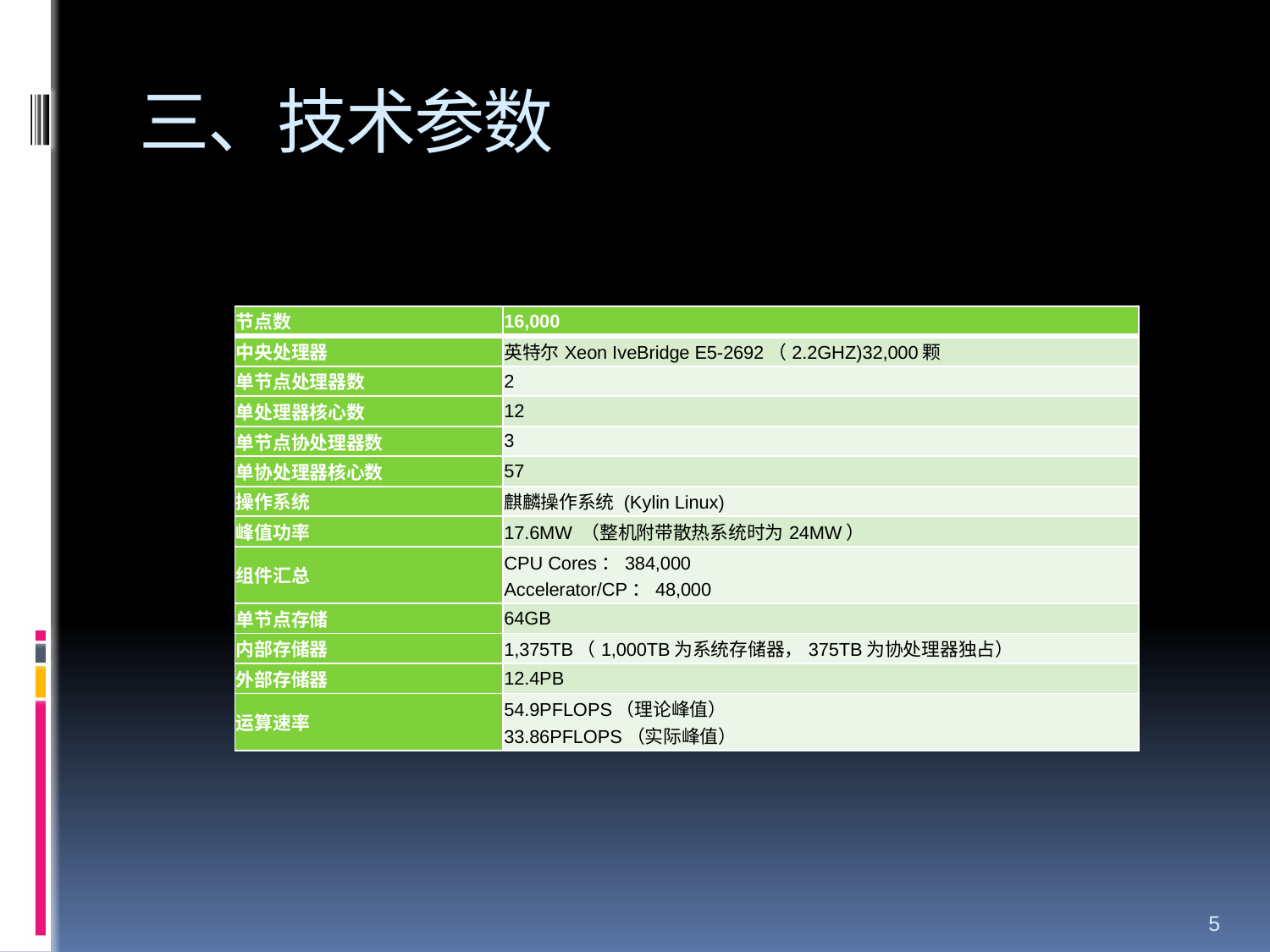

# 三、技术参数
| 节点数 | 16,000 |
| --- | --- |
| 中央处理器 | 英特尔Xeon IveBridge E5-2692（2.2GHZ)32,000颗 |
| 单节点处理器数 | 2 |
| 单处理器核心数 | 12 |
| 单节点协处理器数 | 3 |
| 单协处理器核心数 | 57 |
| 操作系统 | 麒麟操作系统 (Kylin Linux) |
| 峰值功率 | 17.6MW （整机附带散热系统时为24MW） |
| 组件汇总 | CPU Cores：384,000 Accelerator/CP：48,000 |
| 单节点存储 | 64GB |
| 内部存储器 | 1,375TB（1,000TB为系统存储器，375TB为协处理器独占） |
| 外部存储器 | 12.4PB |
| 运算速率 | 54.9PFLOPS（理论峰值） 33.86PFLOPS（实际峰值） |
5